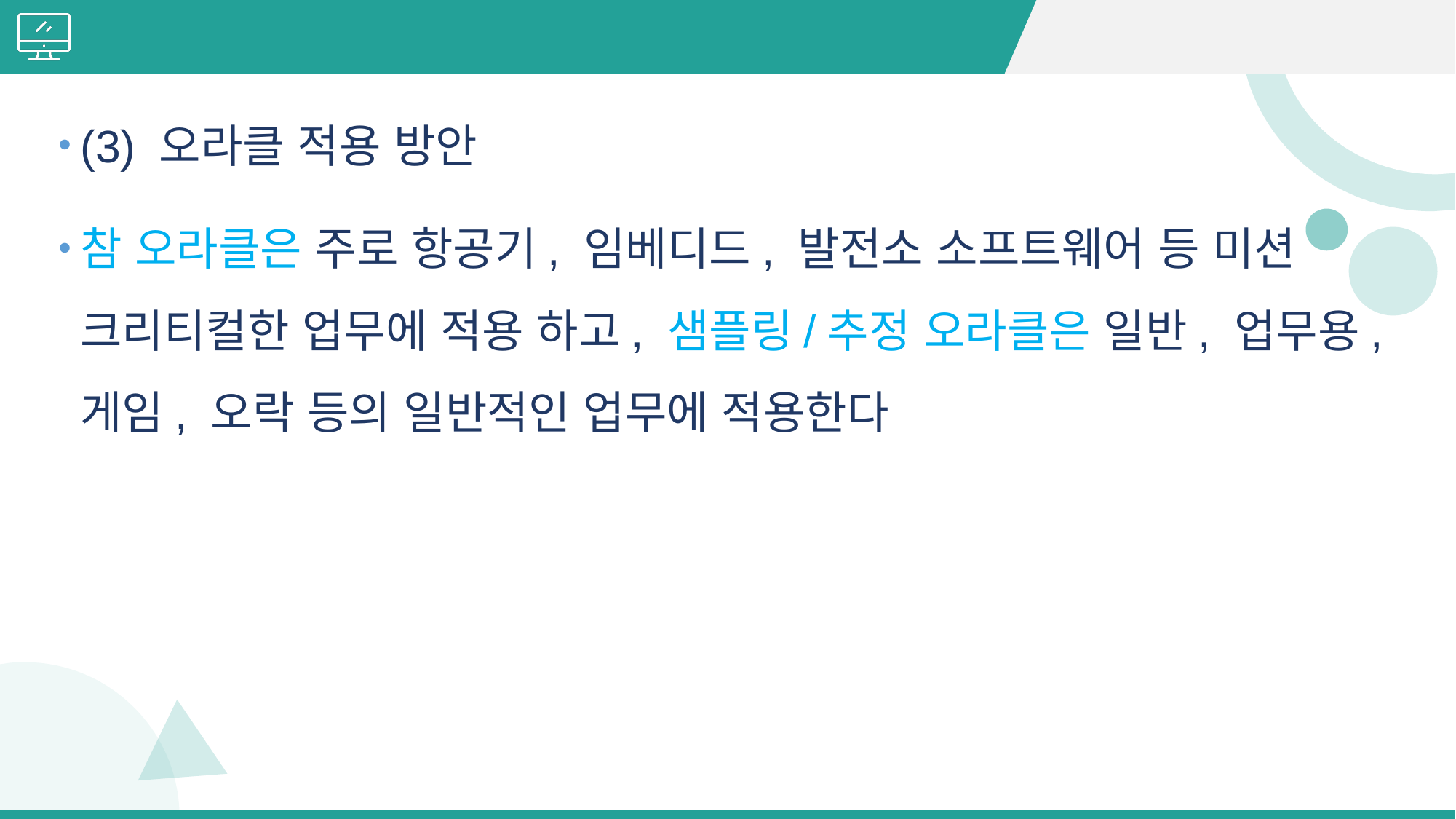

#
(3) 오라클 적용 방안
참 오라클은 주로 항공기, 임베디드, 발전소 소프트웨어 등 미션 크리티컬한 업무에 적용 하고, 샘플링/추정 오라클은 일반, 업무용, 게임, 오락 등의 일반적인 업무에 적용한다